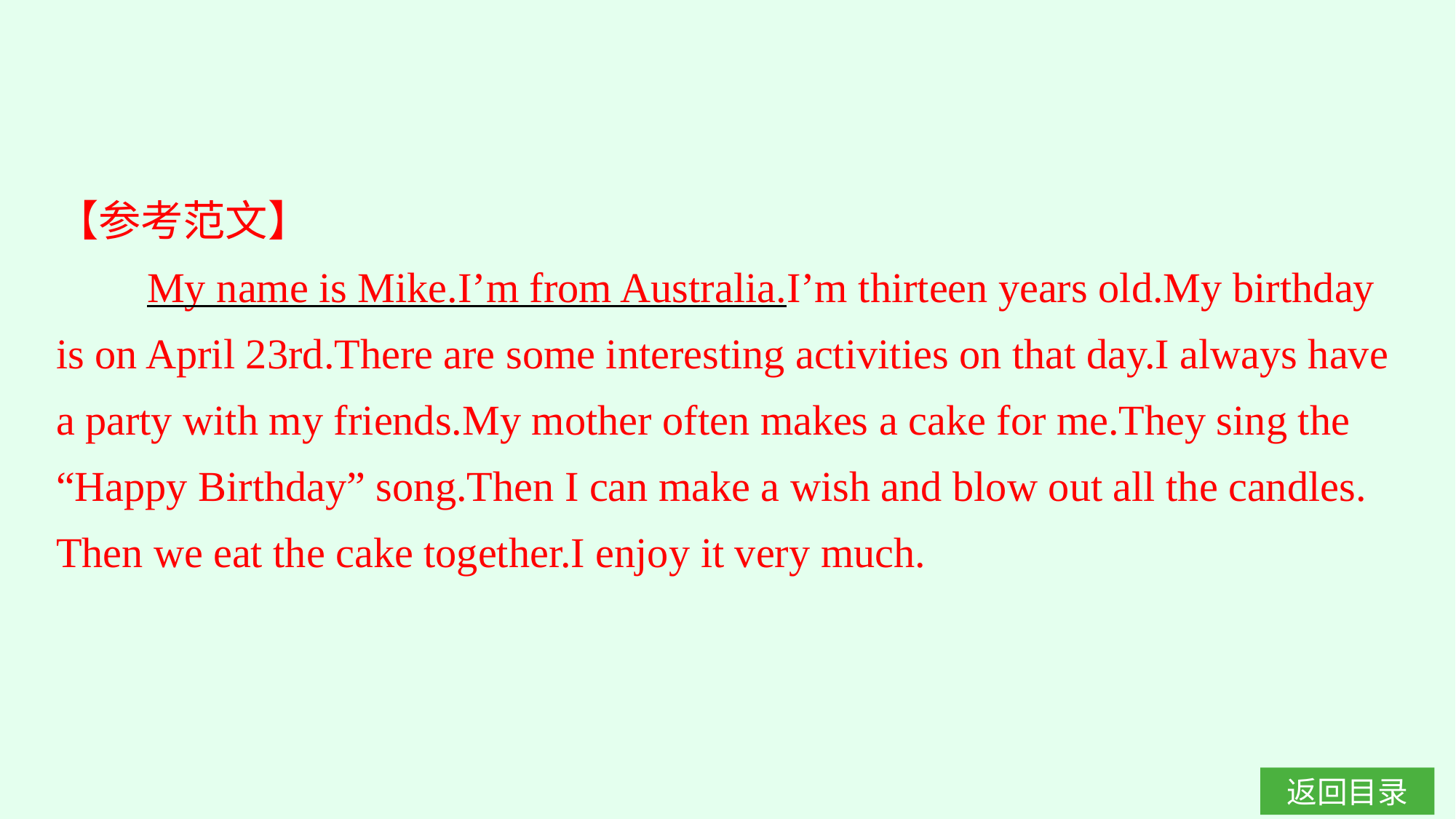

【参考范文】
My name is Mike.I’m from Australia.I’m thirteen years old.My birthday is on April 23rd.There are some interesting activities on that day.I always have a party with my friends.My mother often makes a cake for me.They sing the “Happy Birthday” song.Then I can make a wish and blow out all the candles. Then we eat the cake together.I enjoy it very much.